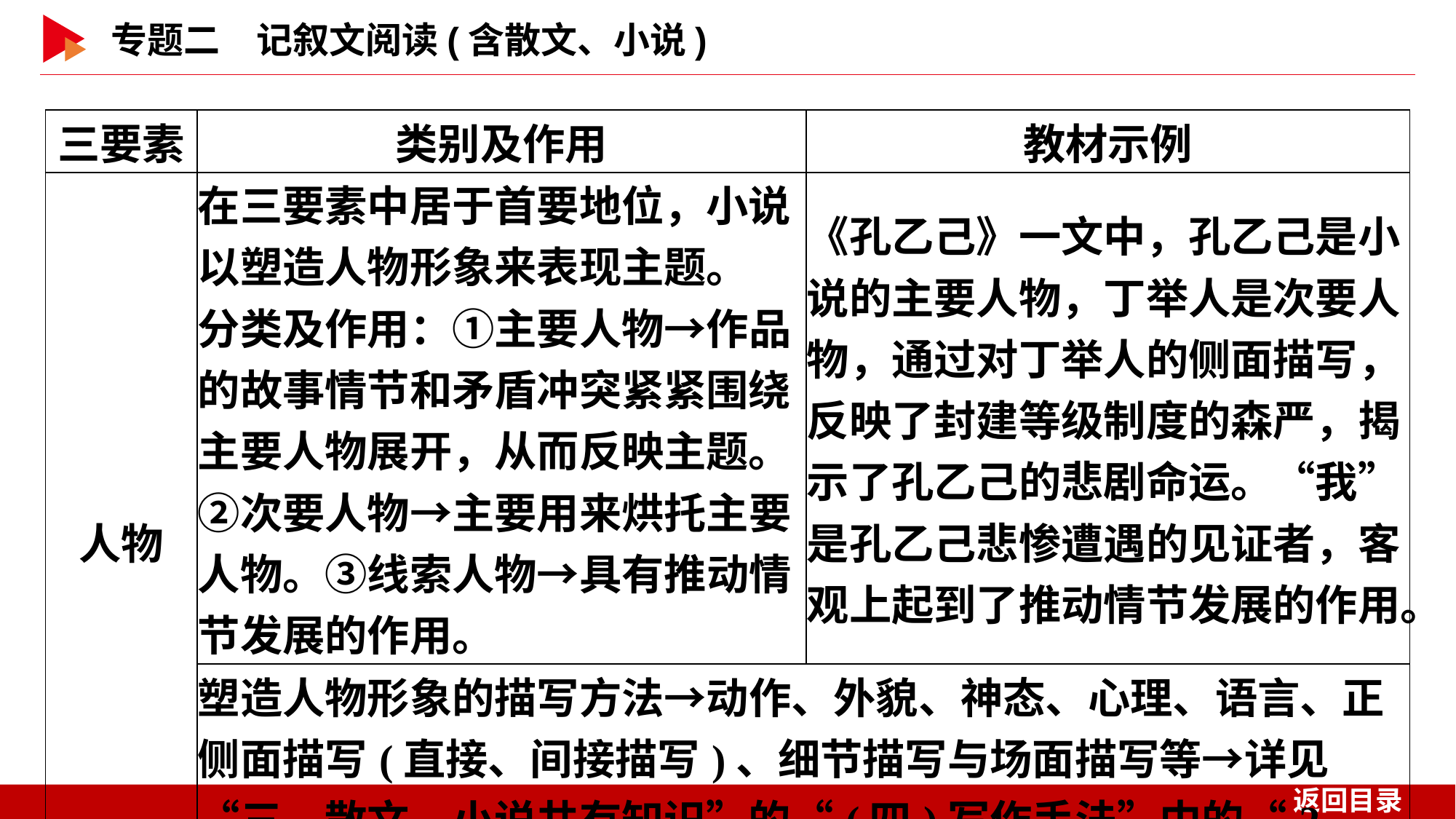

| 三要素 | 类别及作用 | 教材示例 |
| --- | --- | --- |
| 人物 | 在三要素中居于首要地位，小说以塑造人物形象来表现主题。 分类及作用：①主要人物→作品的故事情节和矛盾冲突紧紧围绕主要人物展开，从而反映主题。②次要人物→主要用来烘托主要人物。③线索人物→具有推动情节发展的作用。 | 《孔乙己》一文中，孔乙己是小说的主要人物，丁举人是次要人物，通过对丁举人的侧面描写，反映了封建等级制度的森严，揭示了孔乙己的悲剧命运。“我”是孔乙己悲惨遭遇的见证者，客观上起到了推动情节发展的作用。 |
|  | 塑造人物形象的描写方法→动作、外貌、神态、心理、语言、正侧面描写(直接、间接描写)、细节描写与场面描写等→详见“三、散文、小说共有知识”的“(四)写作手法”中的“2．描写方法” |  |